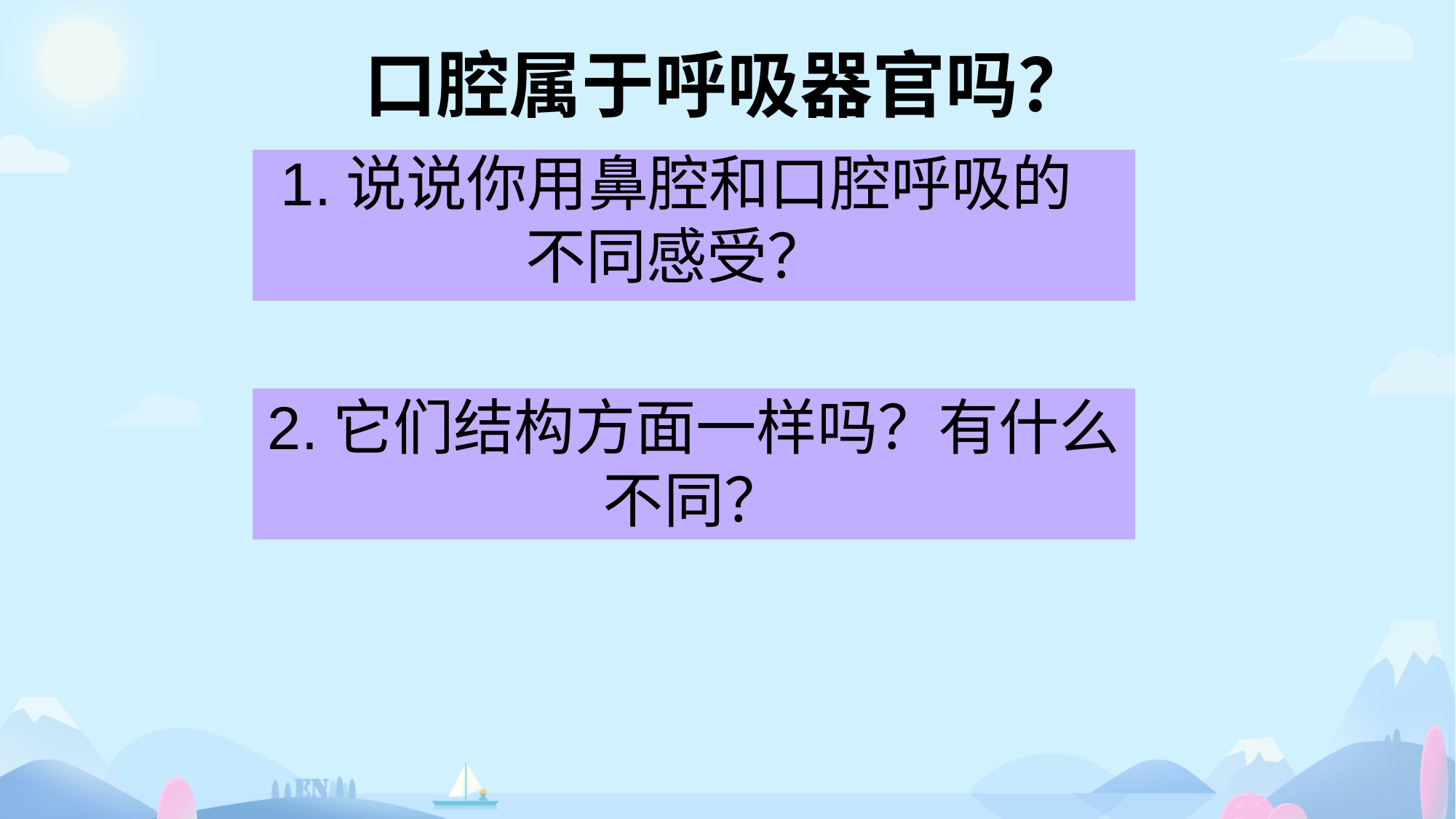

口腔属于呼吸器官吗？
1.说说你用鼻腔和口腔呼吸的不同感受？

2.它们结构方面一样吗？有什么不同？